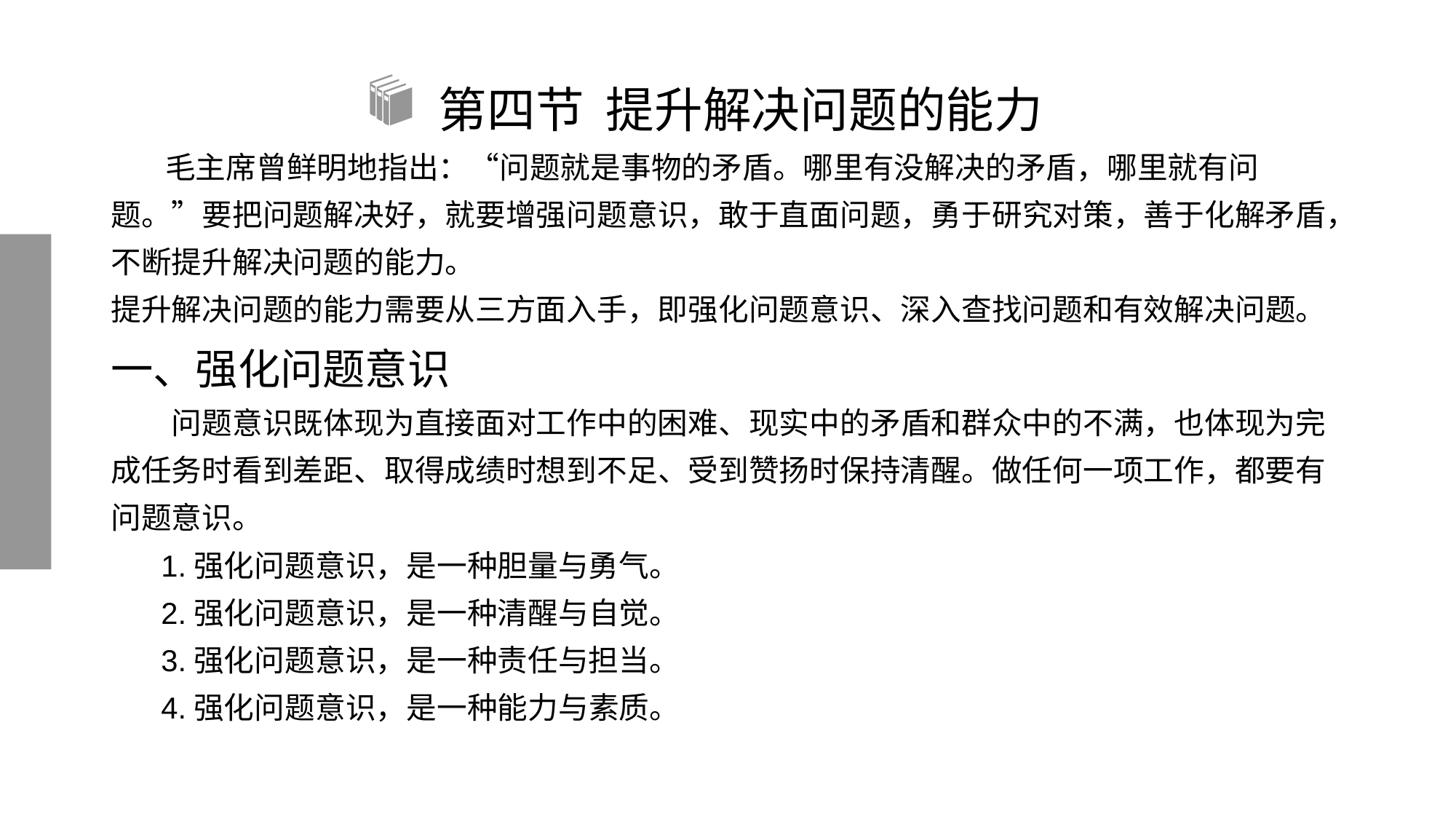

# 第四节  提升解决问题的能力
       毛主席曾鲜明地指出：“问题就是事物的矛盾。哪里有没解决的矛盾，哪里就有问题。”要把问题解决好，就要增强问题意识，敢于直面问题，勇于研究对策，善于化解矛盾，不断提升解决问题的能力。
提升解决问题的能力需要从三方面入手，即强化问题意识、深入查找问题和有效解决问题。
一、强化问题意识
　　问题意识既体现为直接面对工作中的困难、现实中的矛盾和群众中的不满，也体现为完成任务时看到差距、取得成绩时想到不足、受到赞扬时保持清醒。做任何一项工作，都要有问题意识。
      1.强化问题意识，是一种胆量与勇气。
      2.强化问题意识，是一种清醒与自觉。
      3.强化问题意识，是一种责任与担当。
      4.强化问题意识，是一种能力与素质。